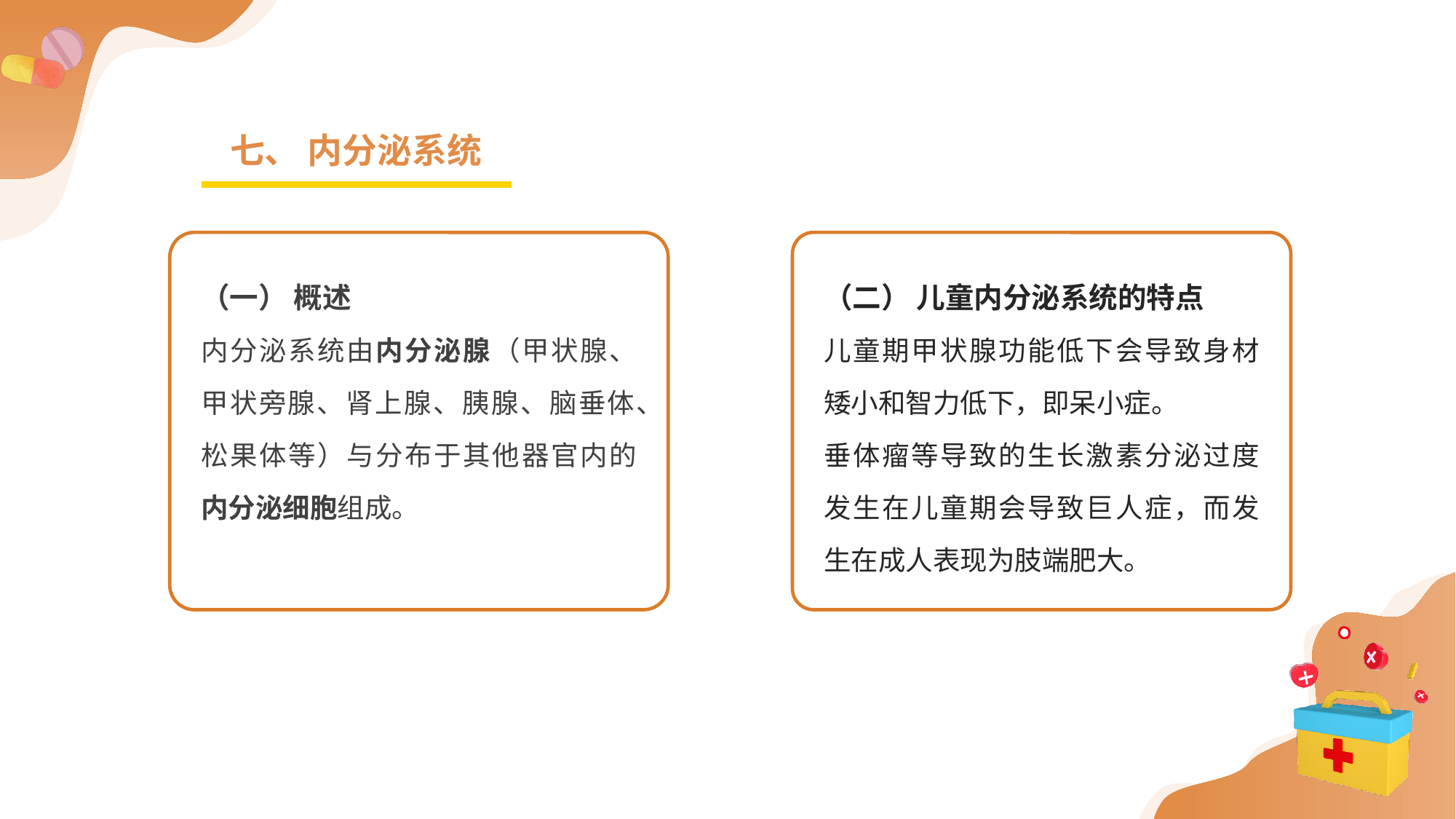

七、 内分泌系统

（一） 概述
内分泌系统由内分泌腺（甲状腺、甲状旁腺、肾上腺、胰腺、脑垂体、松果体等）与分布于其他器官内的内分泌细胞组成。
（二） 儿童内分泌系统的特点
儿童期甲状腺功能低下会导致身材矮小和智力低下，即呆小症。
垂体瘤等导致的生长激素分泌过度发生在儿童期会导致巨人症，而发生在成人表现为肢端肥大。